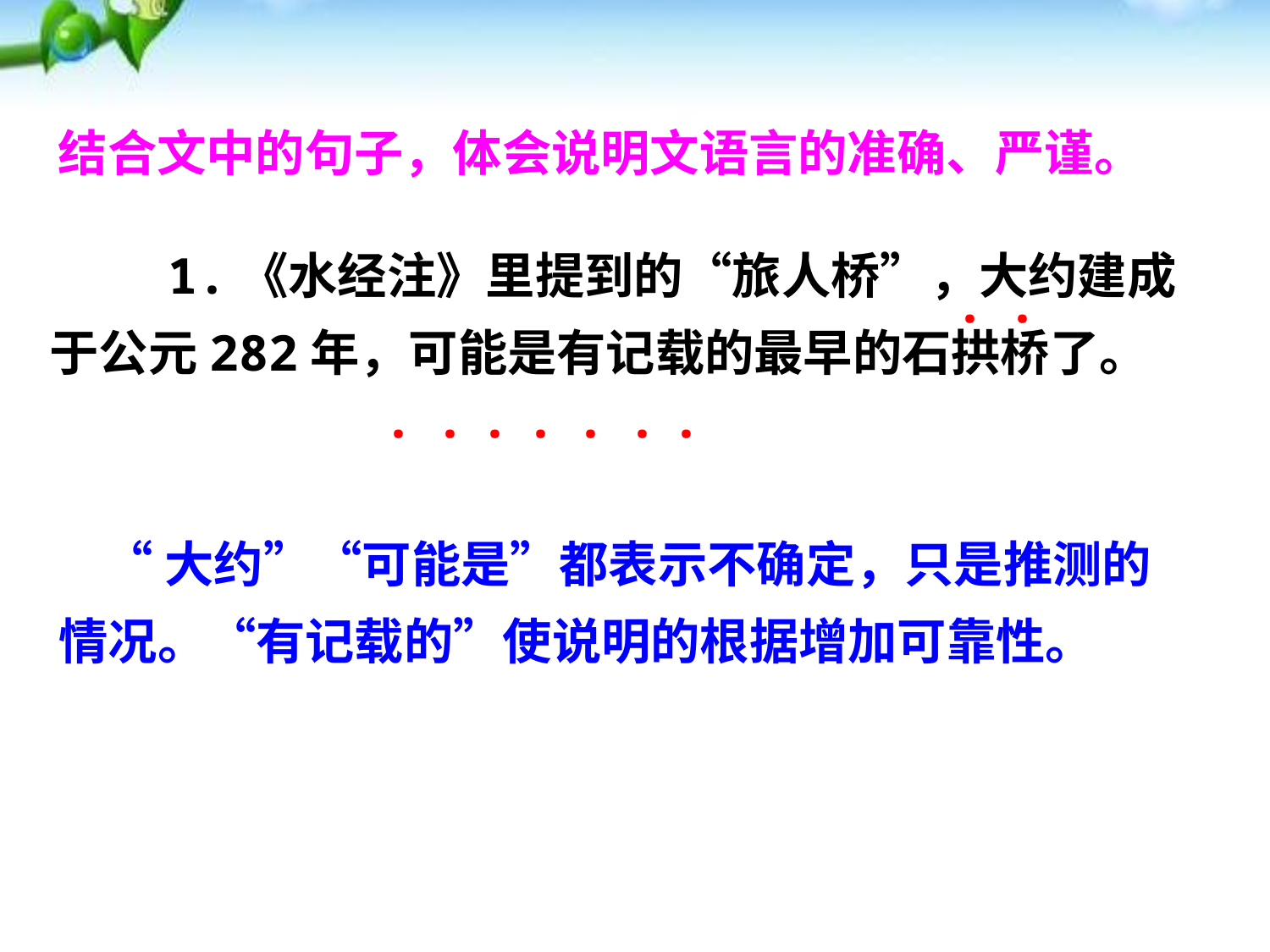

结合文中的句子，体会说明文语言的准确、严谨。
    1.《水经注》里提到的“旅人桥”，大约建成于公元282年，可能是有记载的最早的石拱桥了。
·
·
·
·
·
·
·
·
·
    “大约”“可能是”都表示不确定，只是推测的情况。“有记载的”使说明的根据增加可靠性。